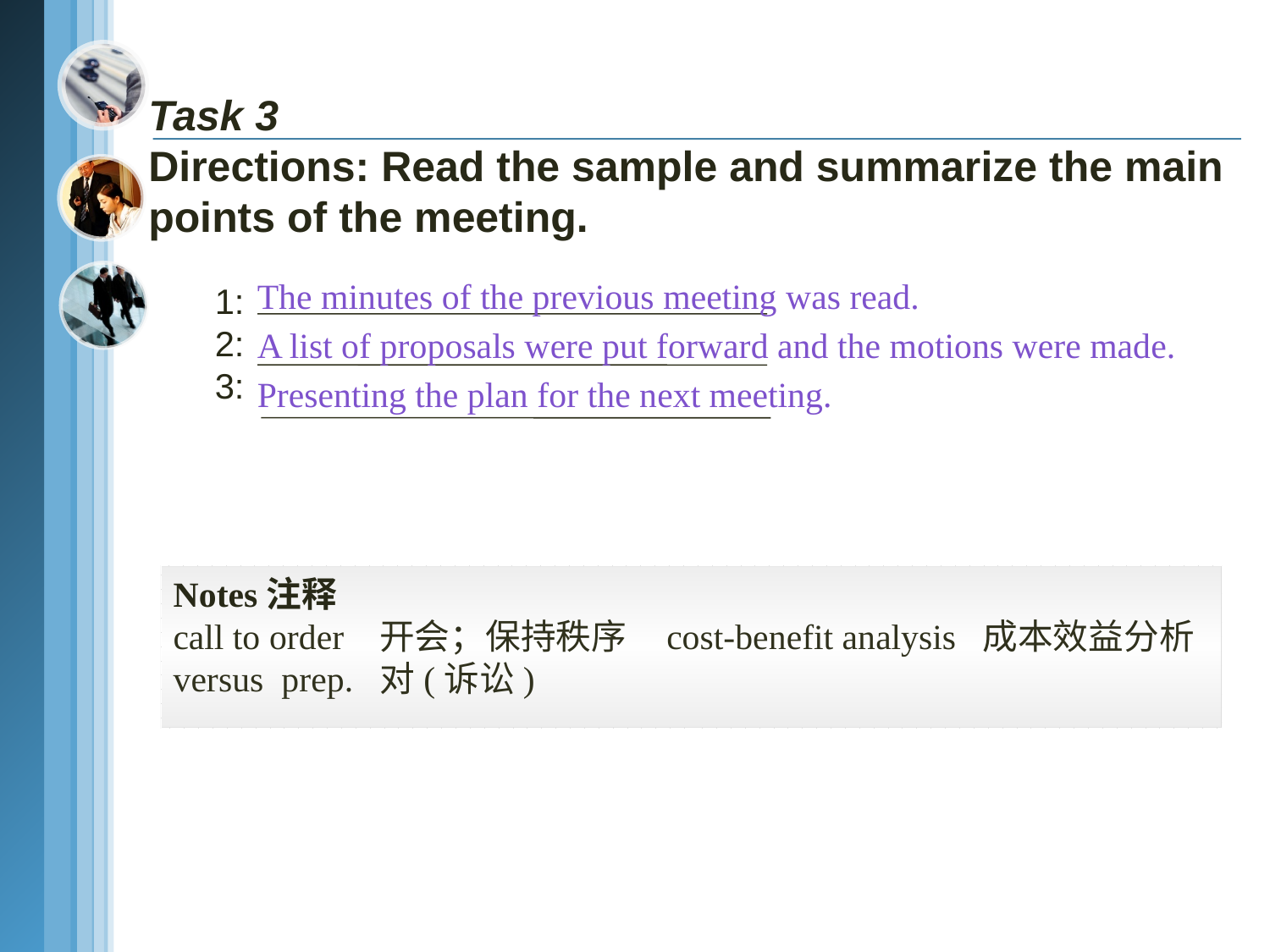

# Task 3 Directions: Read the sample and summarize the main points of the meeting.
The minutes of the previous meeting was read.
A list of proposals were put forward and the motions were made.
Presenting the plan for the next meeting.
1:
2:
3:

Notes注释
call to order   开会；保持秩序    cost-benefit analysis  成本效益分析
versus  prep.  对(诉讼)